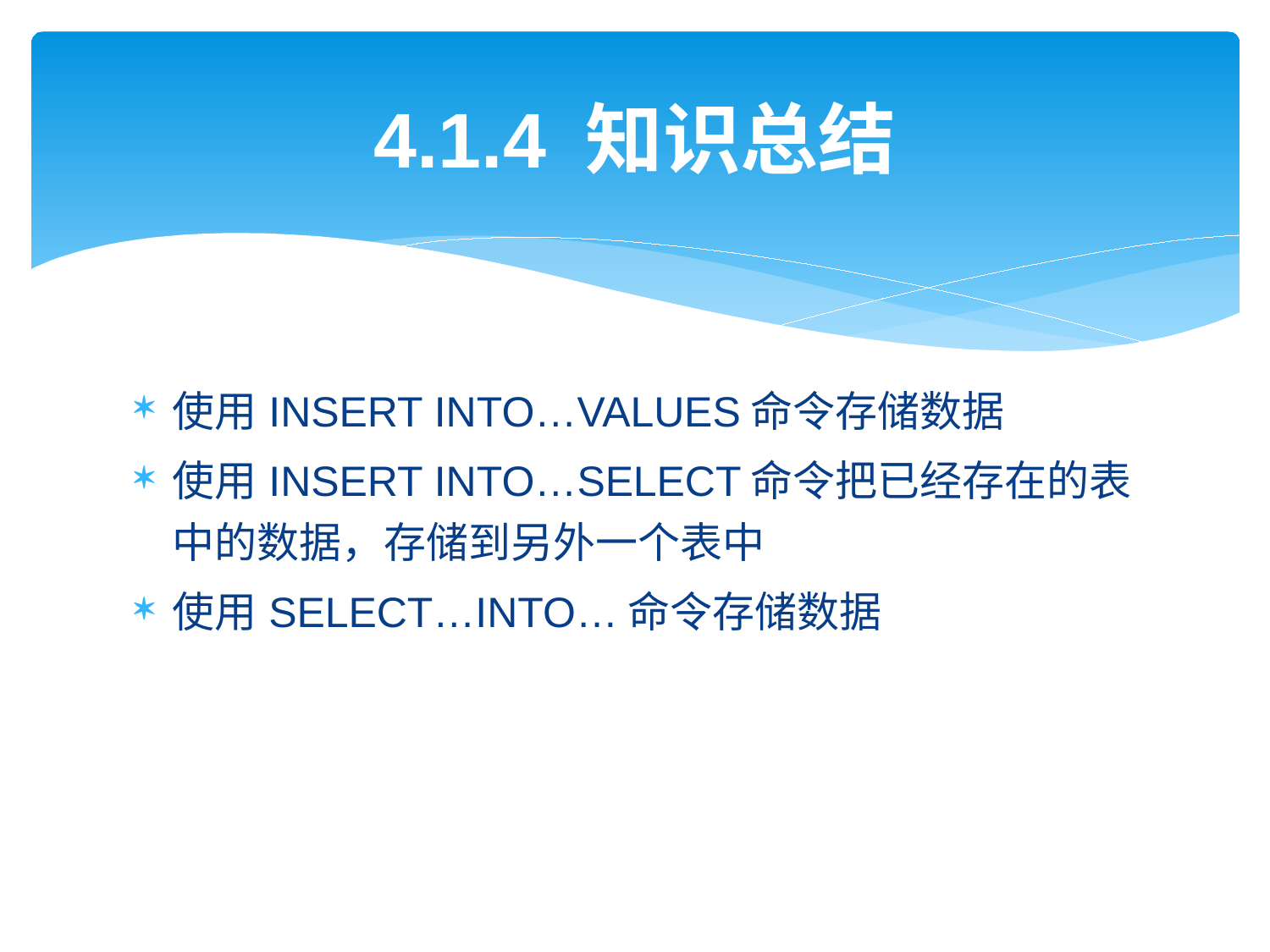

# 4.1.4 知识总结
使用INSERT INTO…VALUES命令存储数据
使用INSERT INTO…SELECT命令把已经存在的表中的数据，存储到另外一个表中
使用SELECT…INTO…命令存储数据